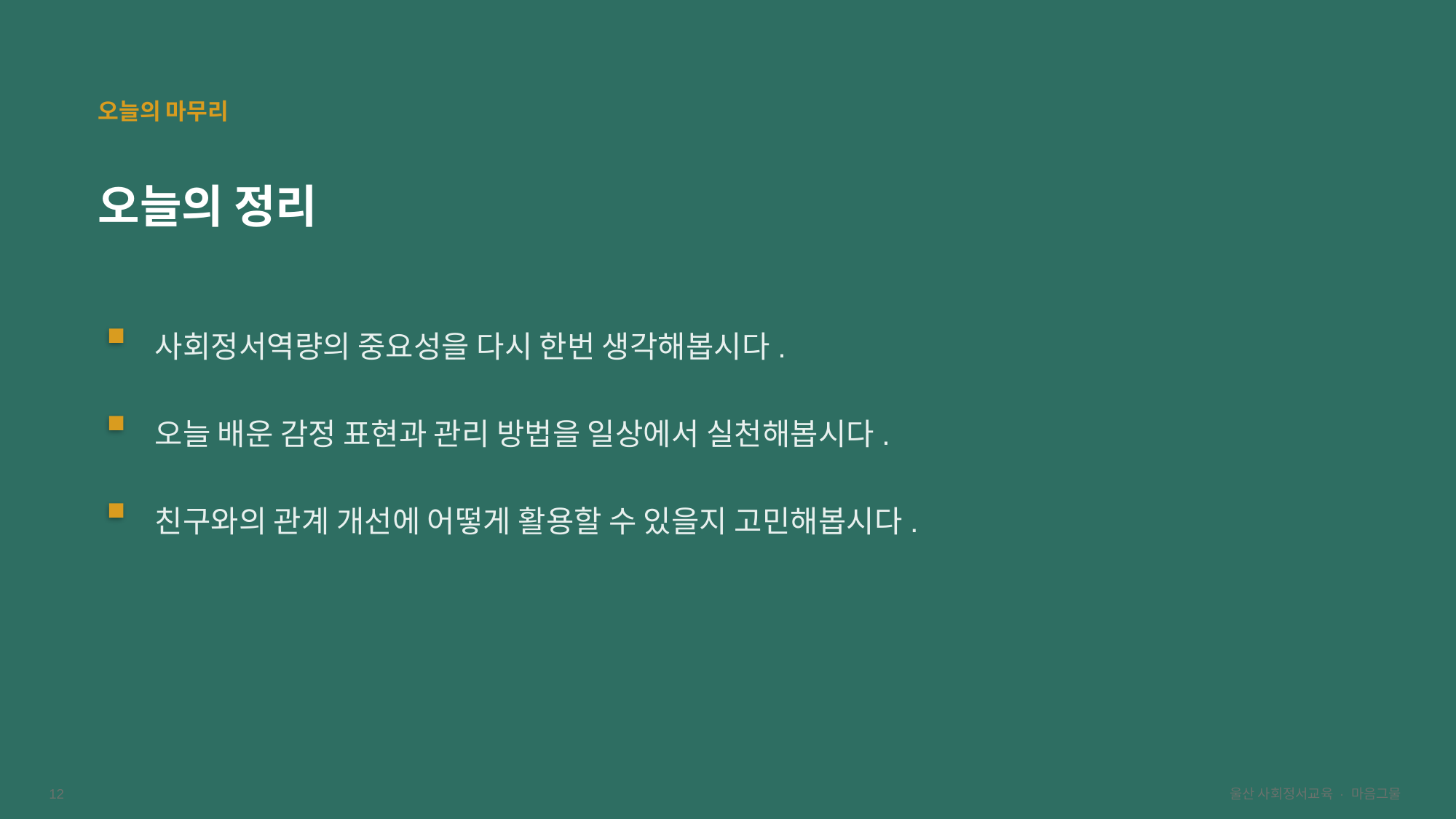

오늘의 마무리
오늘의 정리
사회정서역량의 중요성을 다시 한번 생각해봅시다.

오늘 배운 감정 표현과 관리 방법을 일상에서 실천해봅시다.

친구와의 관계 개선에 어떻게 활용할 수 있을지 고민해봅시다.

12
울산 사회정서교육 · 마음그물